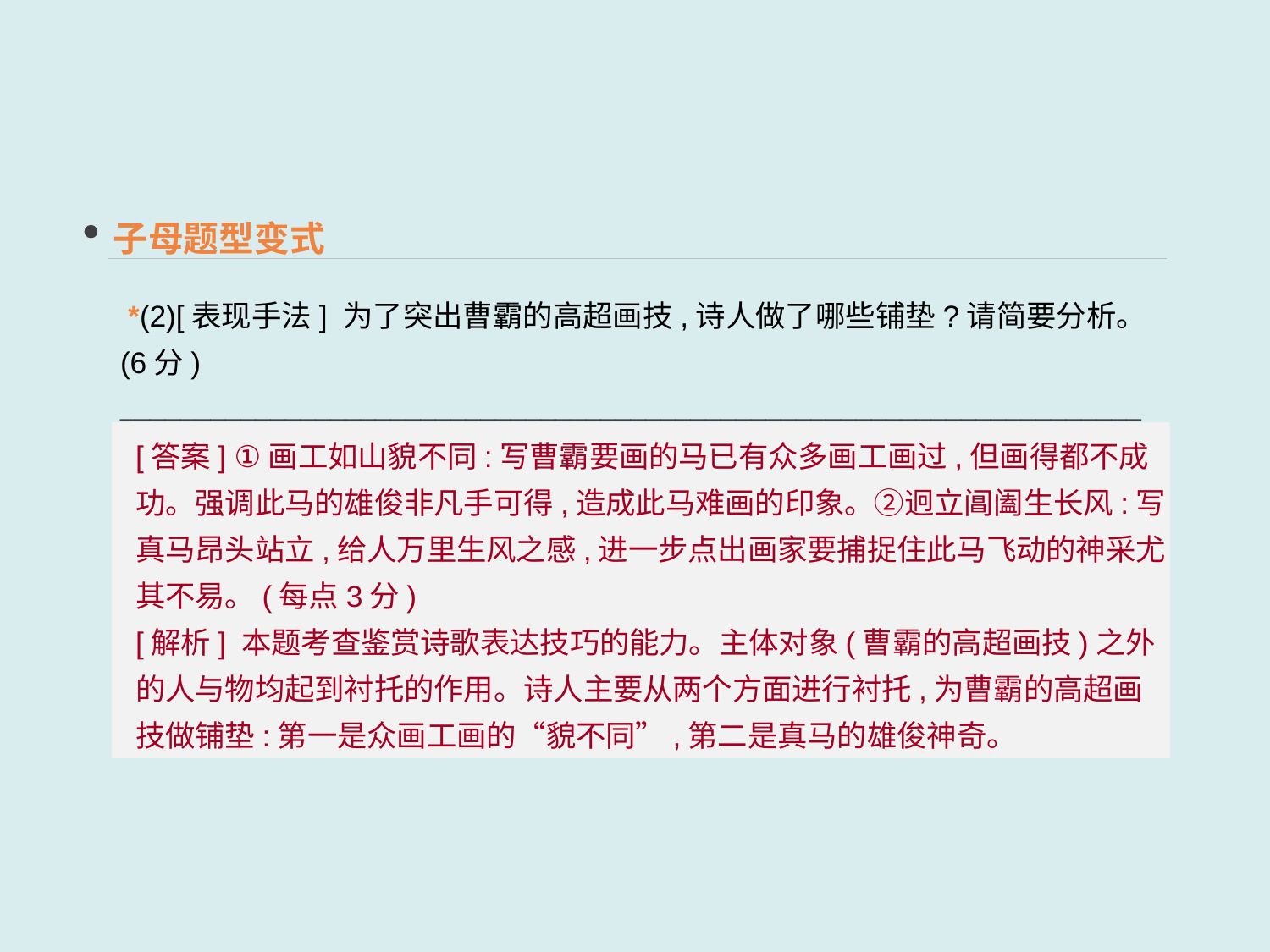

子母题型变式

 *(2)[表现手法] 为了突出曹霸的高超画技,诗人做了哪些铺垫?请简要分析。(6分)
______________________________________________________________________________________
[答案] ①画工如山貌不同:写曹霸要画的马已有众多画工画过,但画得都不成功。强调此马的雄俊非凡手可得,造成此马难画的印象。②迥立阊阖生长风:写真马昂头站立,给人万里生风之感,进一步点出画家要捕捉住此马飞动的神采尤其不易。(每点3分)
[解析] 本题考查鉴赏诗歌表达技巧的能力。主体对象(曹霸的高超画技)之外的人与物均起到衬托的作用。诗人主要从两个方面进行衬托,为曹霸的高超画技做铺垫:第一是众画工画的“貌不同”,第二是真马的雄俊神奇。